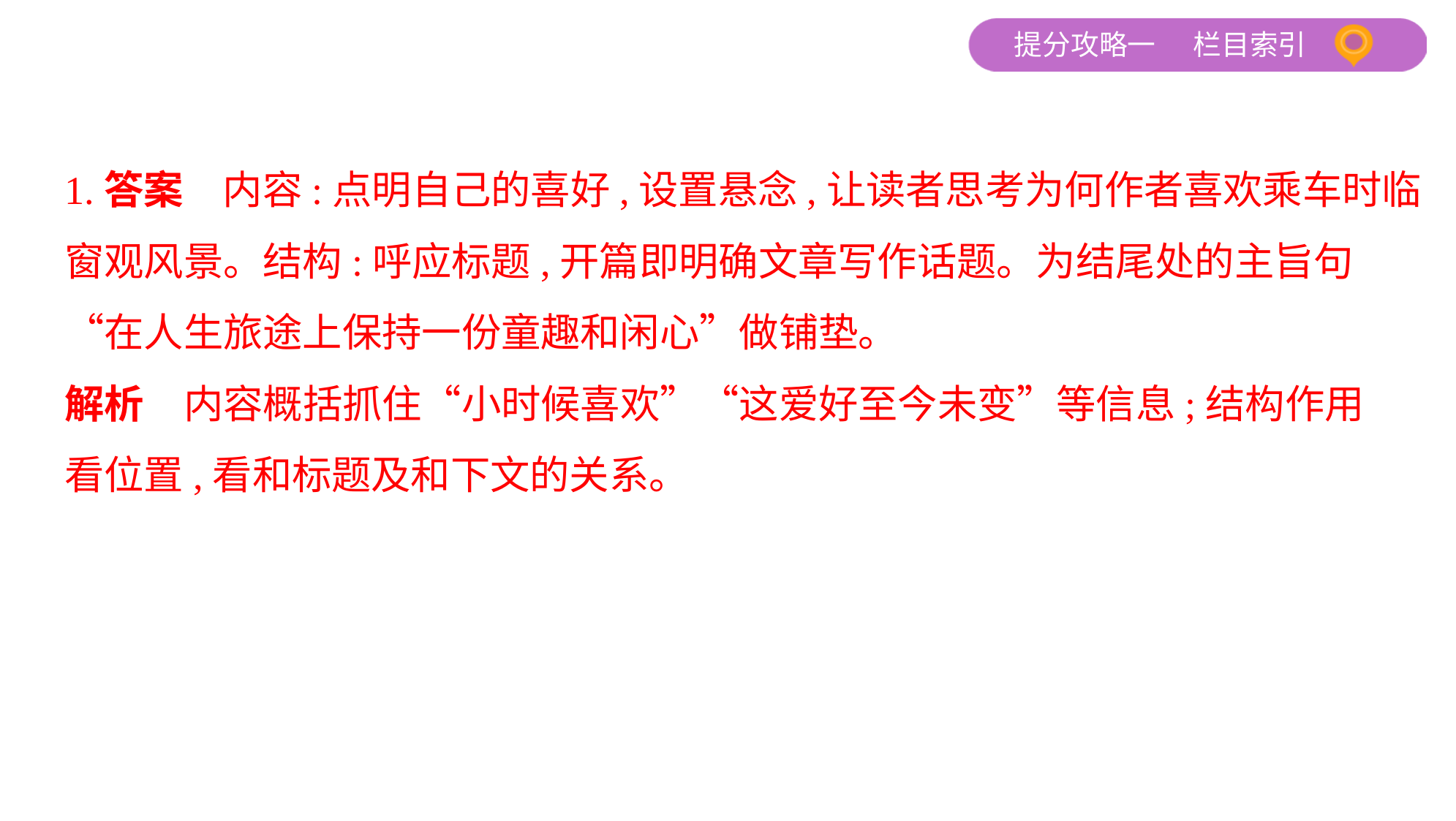

1.答案　内容:点明自己的喜好,设置悬念,让读者思考为何作者喜欢乘车时临
窗观风景。结构:呼应标题,开篇即明确文章写作话题。为结尾处的主旨句
“在人生旅途上保持一份童趣和闲心”做铺垫。
解析　内容概括抓住“小时候喜欢”“这爱好至今未变”等信息;结构作用
看位置,看和标题及和下文的关系。